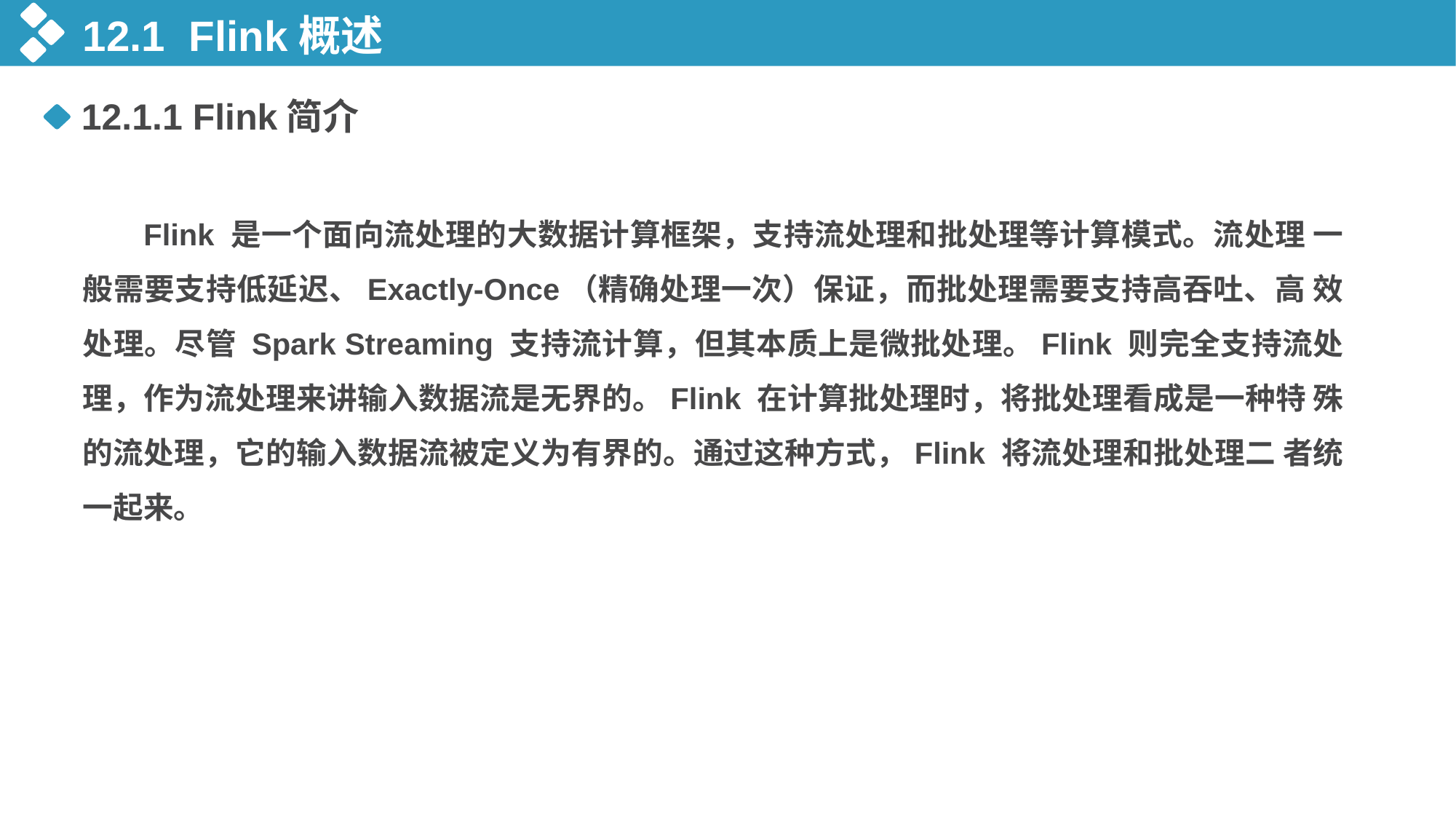

12.1  Flink概述
12.1.1 Flink简介

       Flink 是一个面向流处理的大数据计算框架，支持流处理和批处理等计算模式。流处理 一般需要支持低延迟、Exactly-Once（精确处理一次）保证，而批处理需要支持高吞吐、高 效处理。尽管 Spark Streaming 支持流计算，但其本质上是微批处理。Flink 则完全支持流处 理，作为流处理来讲输入数据流是无界的。Flink 在计算批处理时，将批处理看成是一种特 殊的流处理，它的输入数据流被定义为有界的。通过这种方式，Flink 将流处理和批处理二 者统一起来。